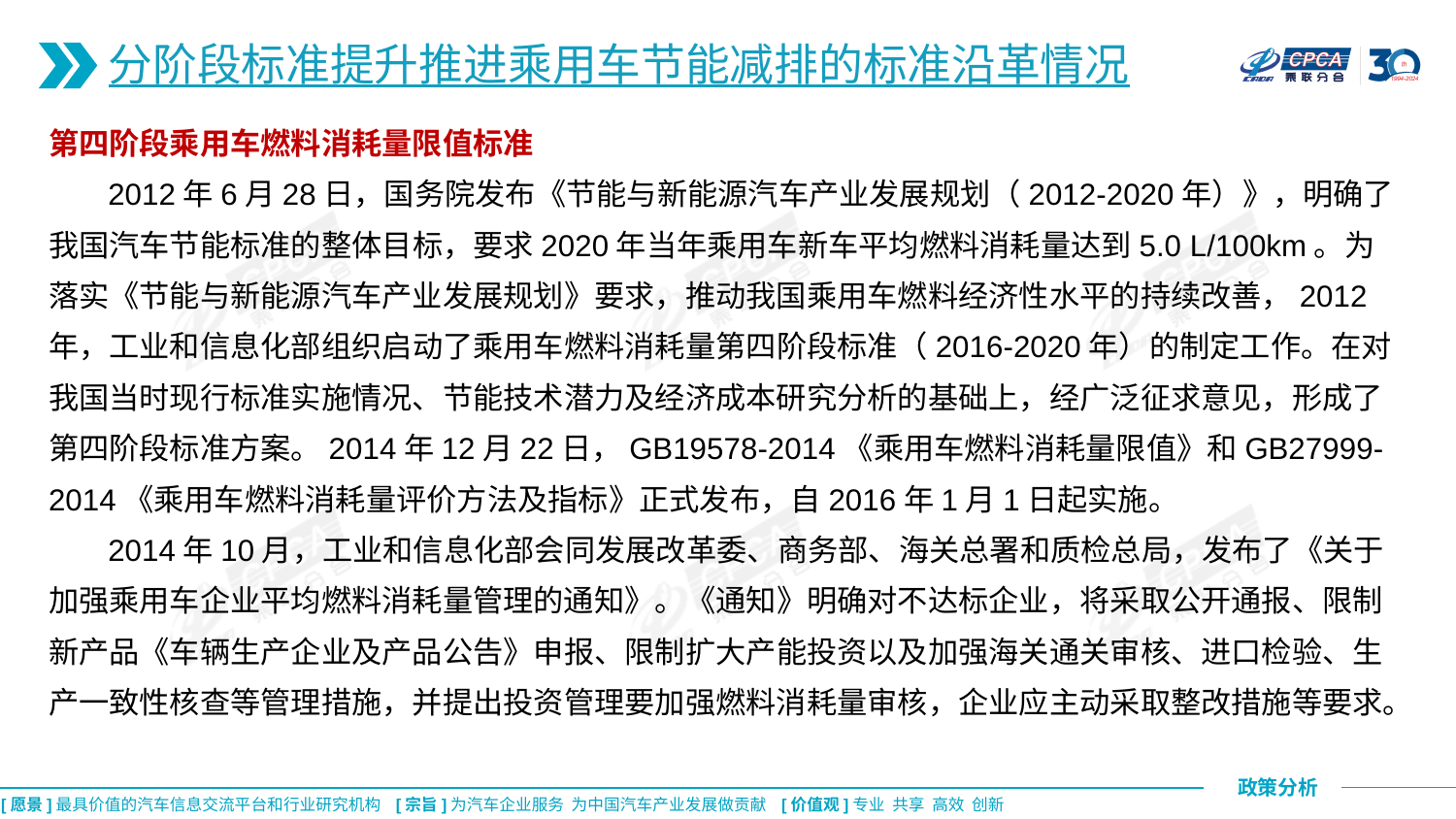

分阶段标准提升推进乘用车节能减排的标准沿革情况
第四阶段乘用车燃料消耗量限值标准
       2012年6月28日，国务院发布《节能与新能源汽车产业发展规划（2012-2020年）》，明确了我国汽车节能标准的整体目标，要求2020年当年乘用车新车平均燃料消耗量达到5.0 L/100km。为落实《节能与新能源汽车产业发展规划》要求，推动我国乘用车燃料经济性水平的持续改善，2012年，工业和信息化部组织启动了乘用车燃料消耗量第四阶段标准（2016-2020年）的制定工作。在对我国当时现行标准实施情况、节能技术潜力及经济成本研究分析的基础上，经广泛征求意见，形成了第四阶段标准方案。2014年12月22日，GB19578-2014《乘用车燃料消耗量限值》和GB27999-2014《乘用车燃料消耗量评价方法及指标》正式发布，自2016年1月1日起实施。
       2014年10月，工业和信息化部会同发展改革委、商务部、海关总署和质检总局，发布了《关于加强乘用车企业平均燃料消耗量管理的通知》。《通知》明确对不达标企业，将采取公开通报、限制新产品《车辆生产企业及产品公告》申报、限制扩大产能投资以及加强海关通关审核、进口检验、生产一致性核查等管理措施，并提出投资管理要加强燃料消耗量审核，企业应主动采取整改措施等要求。